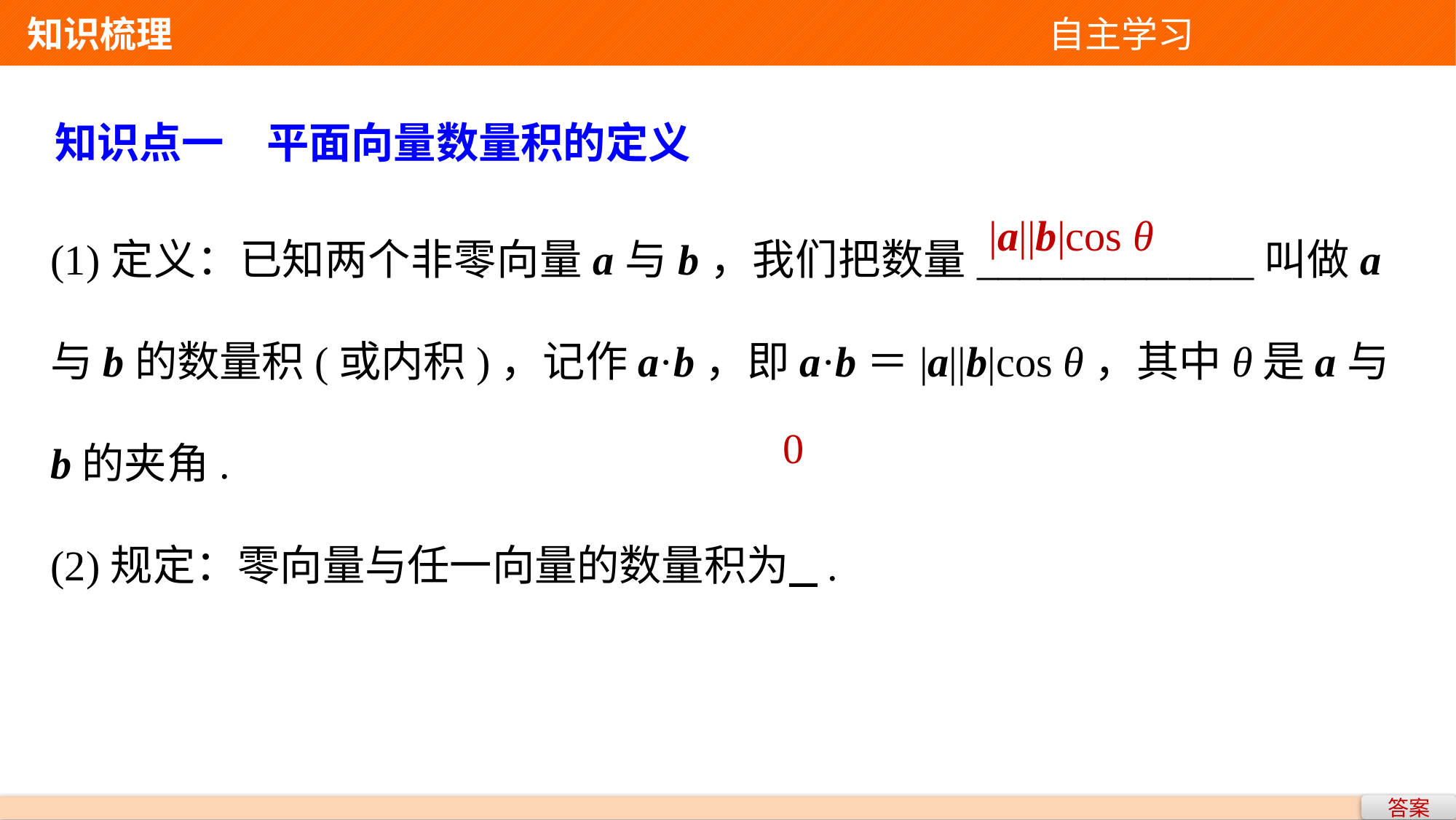

知识梳理                                                                                                           自主学习
知识点一　平面向量数量积的定义
(1)定义：已知两个非零向量a与b，我们把数量_____________叫做a与b的数量积(或内积)，记作a·b，即a·b＝|a||b|cos θ，其中θ是a与b的夹角.
(2)规定：零向量与任一向量的数量积为   .
|a||b|cos θ
0
答案